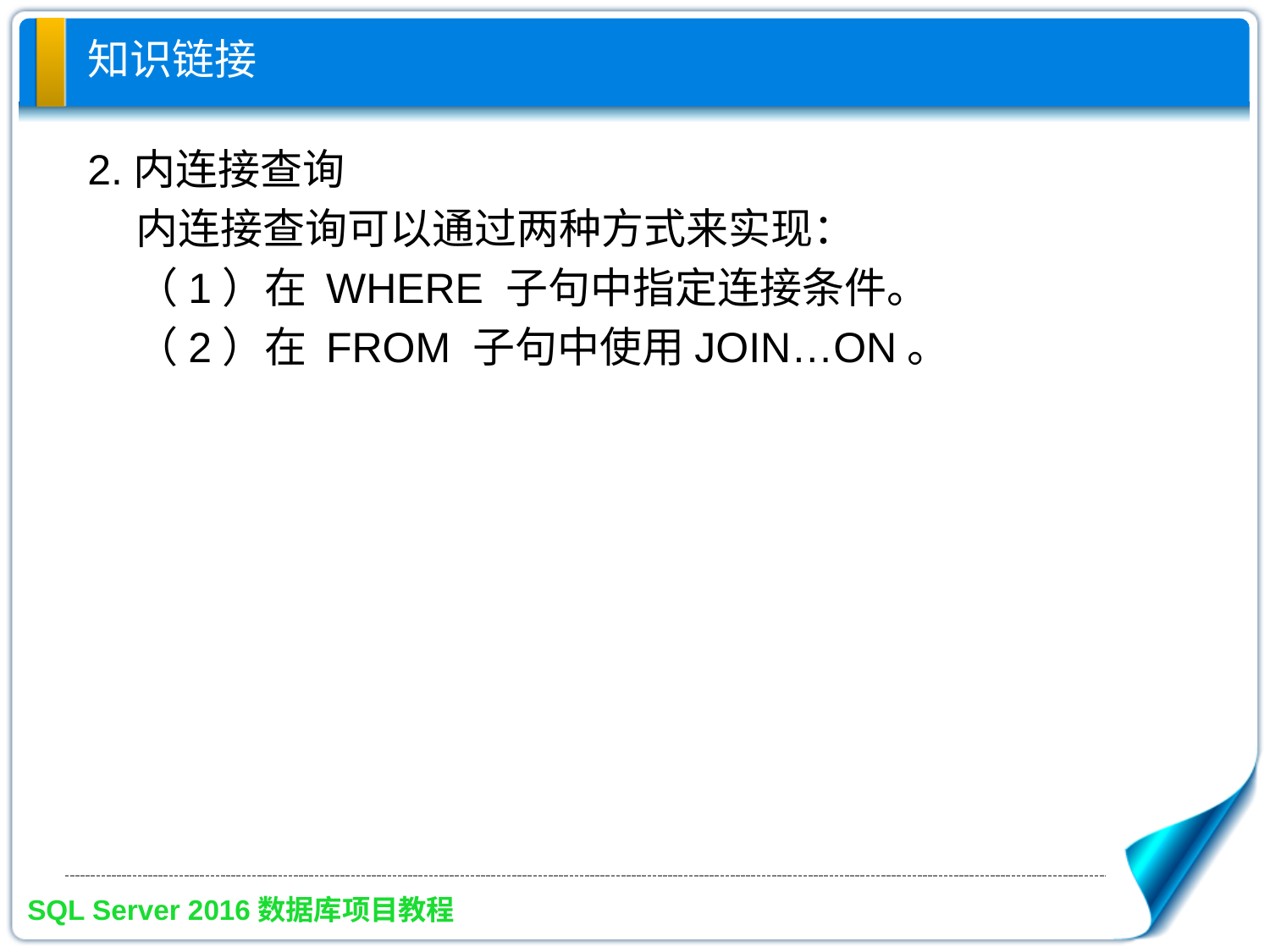

# 知识链接
2.内连接查询
    内连接查询可以通过两种方式来实现：
    （1）在 WHERE 子句中指定连接条件。
    （2）在 FROM 子句中使用JOIN…ON。